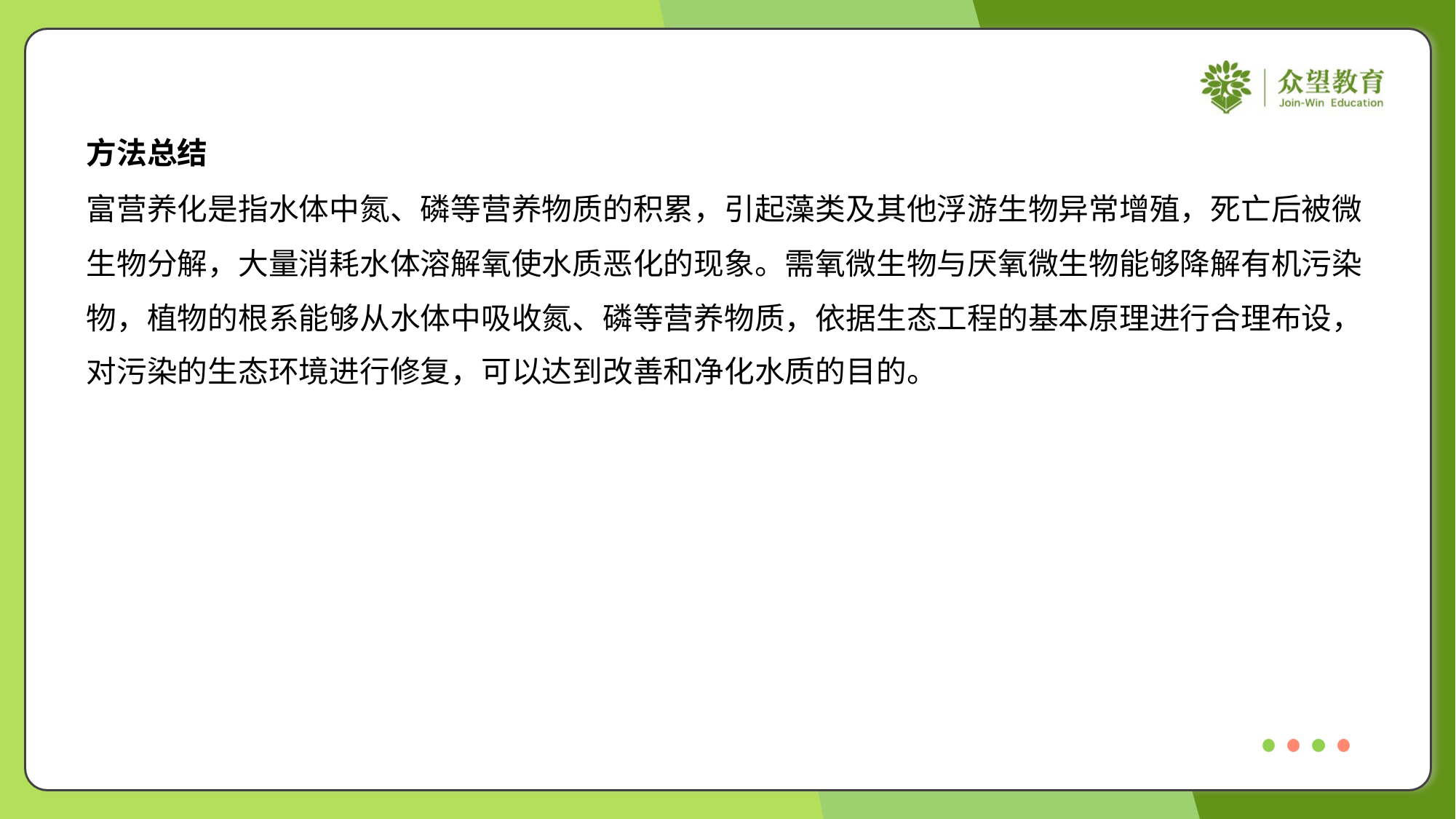

方法总结
富营养化是指水体中氮、磷等营养物质的积累，引起藻类及其他浮游生物异常增殖，死亡后被微
生物分解，大量消耗水体溶解氧使水质恶化的现象。需氧微生物与厌氧微生物能够降解有机污染
物，植物的根系能够从水体中吸收氮、磷等营养物质，依据生态工程的基本原理进行合理布设，
对污染的生态环境进行修复，可以达到改善和净化水质的目的。